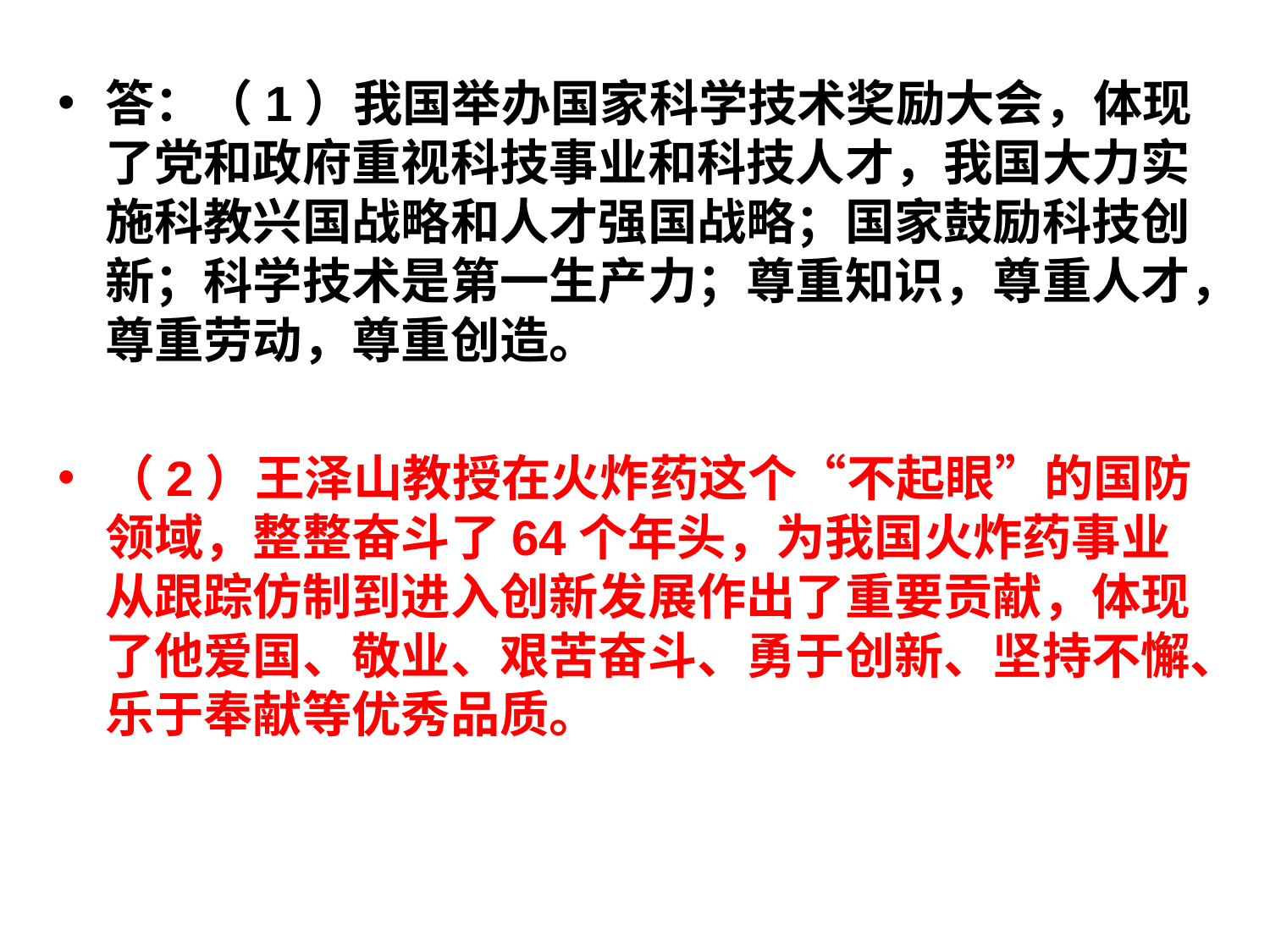

答：（1）我国举办国家科学技术奖励大会，体现了党和政府重视科技事业和科技人才，我国大力实施科教兴国战略和人才强国战略；国家鼓励科技创新；科学技术是第一生产力；尊重知识，尊重人才，尊重劳动，尊重创造。

（2）王泽山教授在火炸药这个“不起眼”的国防领域，整整奋斗了64个年头，为我国火炸药事业从跟踪仿制到进入创新发展作出了重要贡献，体现了他爱国、敬业、艰苦奋斗、勇于创新、坚持不懈、乐于奉献等优秀品质。